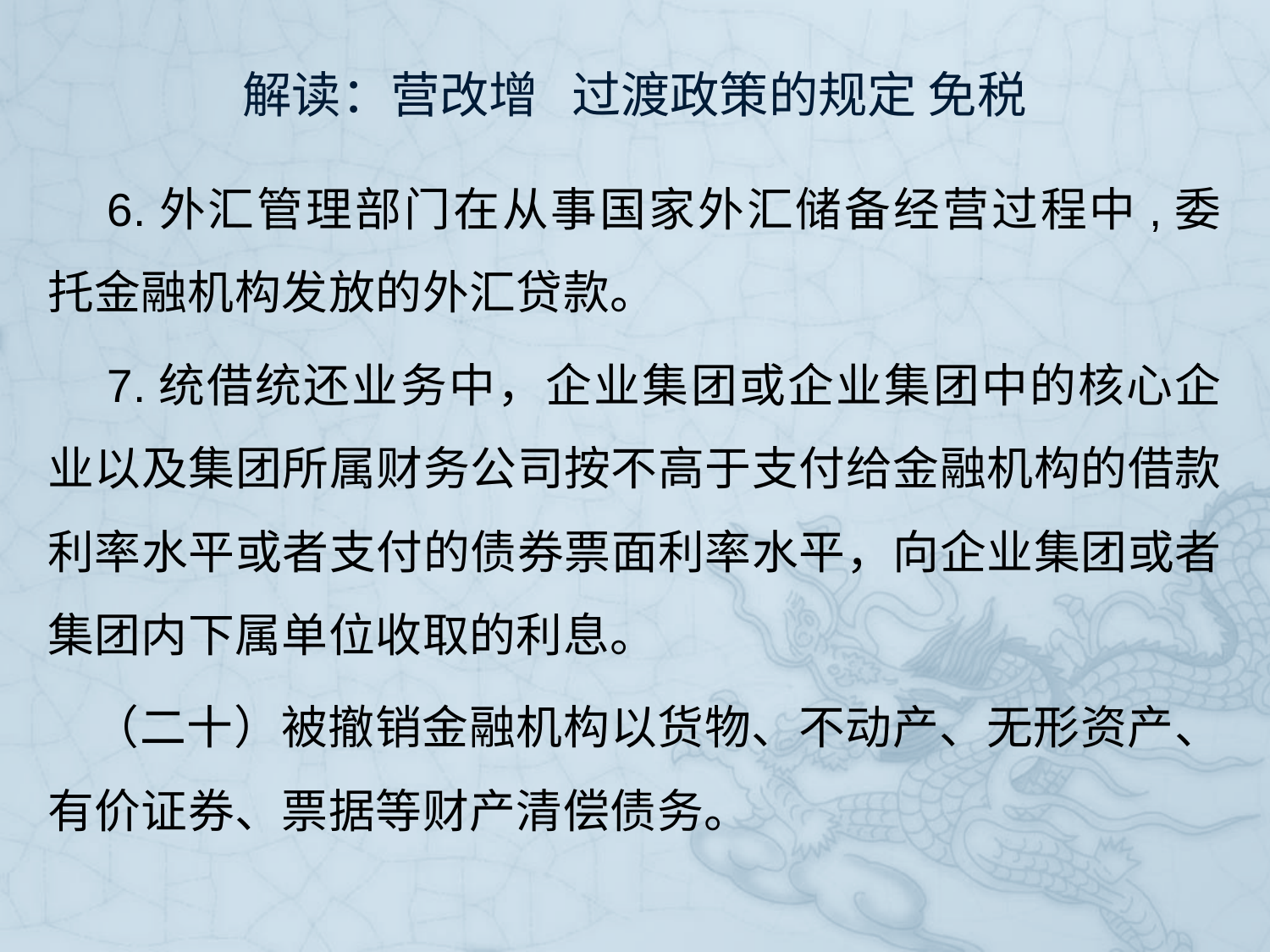

# 解读：营改增   过渡政策的规定 免税
6.外汇管理部门在从事国家外汇储备经营过程中,委托金融机构发放的外汇贷款。
7.统借统还业务中，企业集团或企业集团中的核心企业以及集团所属财务公司按不高于支付给金融机构的借款利率水平或者支付的债券票面利率水平，向企业集团或者集团内下属单位收取的利息。
（二十）被撤销金融机构以货物、不动产、无形资产、有价证券、票据等财产清偿债务。